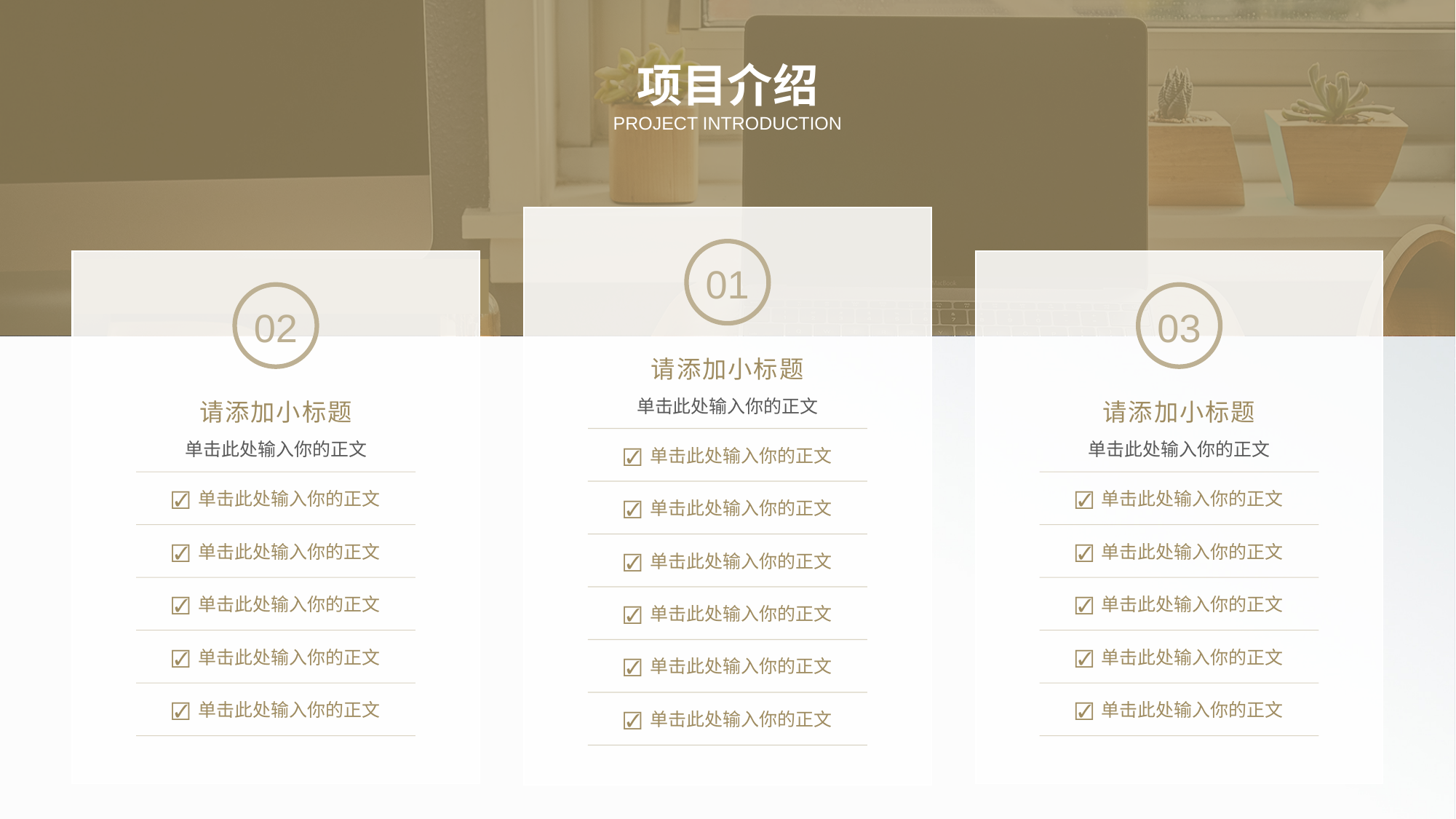

项目介绍
PROJECT INTRODUCTION

01
请添加小标题
单击此处输入你的正文
☑ 单击此处输入你的正文
☑ 单击此处输入你的正文
☑ 单击此处输入你的正文
☑ 单击此处输入你的正文
☑ 单击此处输入你的正文
☑ 单击此处输入你的正文

02
请添加小标题
单击此处输入你的正文
☑ 单击此处输入你的正文
☑ 单击此处输入你的正文
☑ 单击此处输入你的正文
☑ 单击此处输入你的正文
☑ 单击此处输入你的正文

03
请添加小标题
单击此处输入你的正文
☑ 单击此处输入你的正文
☑ 单击此处输入你的正文
☑ 单击此处输入你的正文
☑ 单击此处输入你的正文
☑ 单击此处输入你的正文